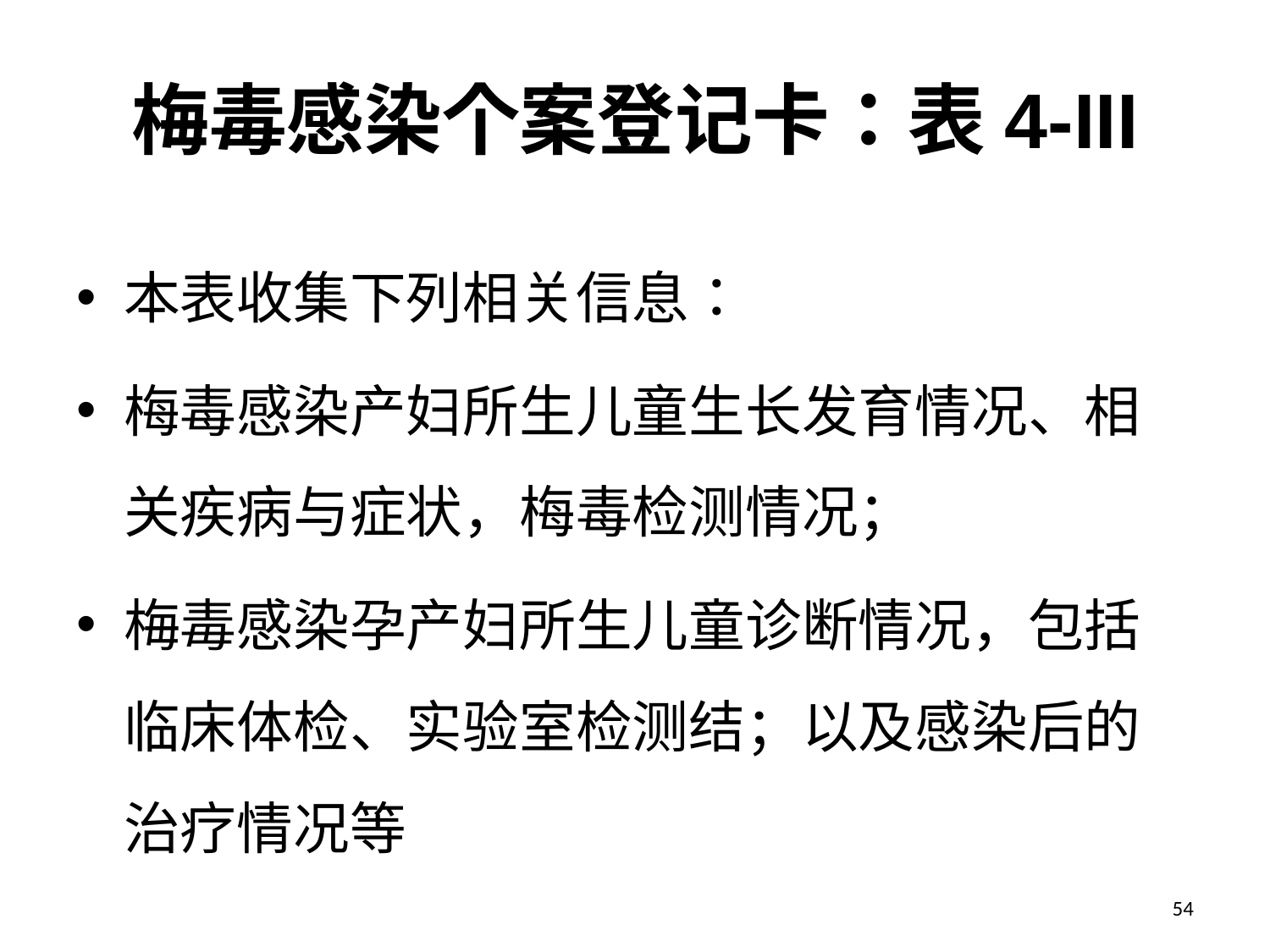

# 梅毒感染个案登记卡：表4-III
本表收集下列相关信息：
梅毒感染产妇所生儿童生长发育情况、相关疾病与症状，梅毒检测情况；
梅毒感染孕产妇所生儿童诊断情况，包括临床体检、实验室检测结；以及感染后的治疗情况等
54